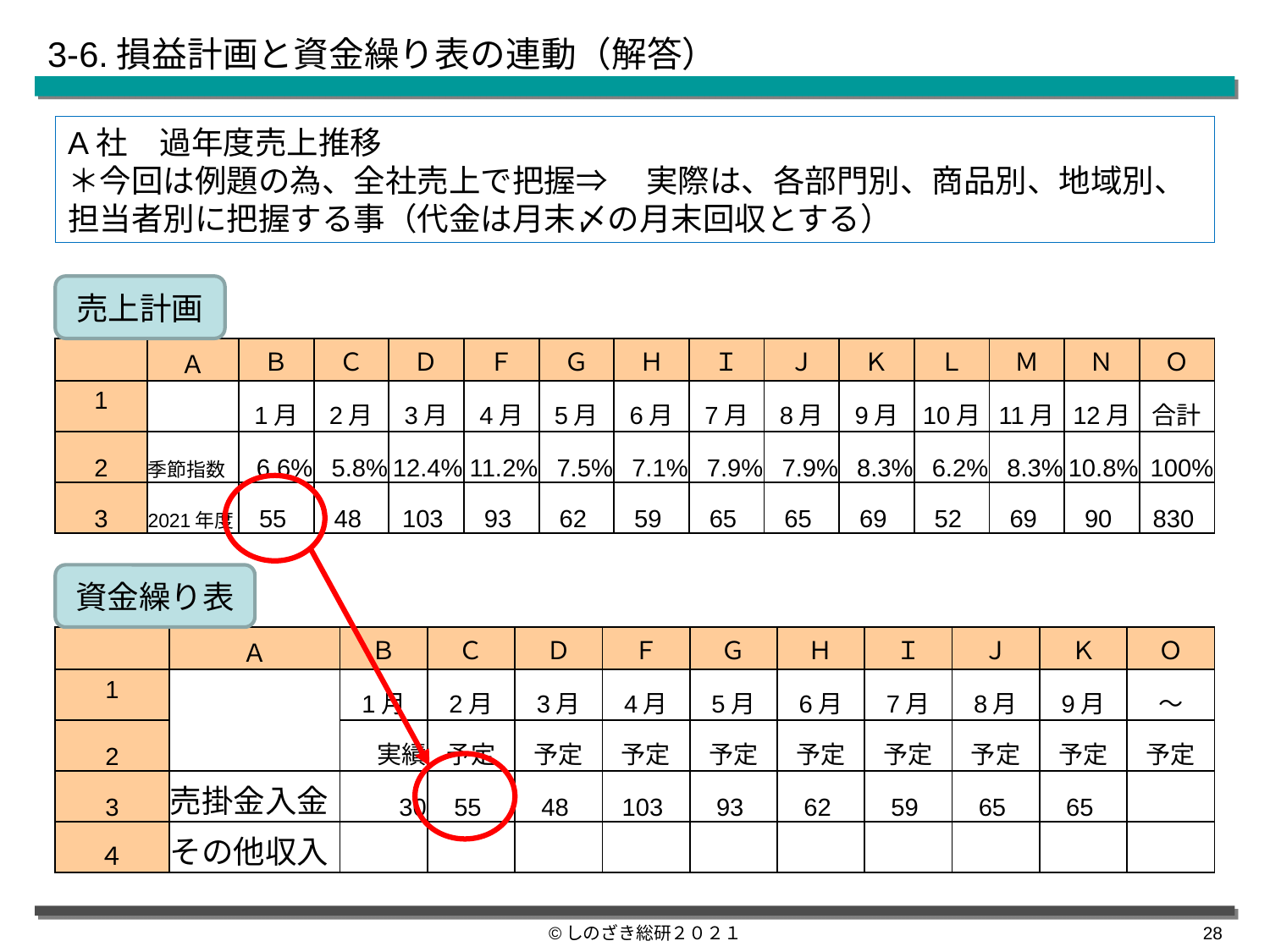

3-6.損益計画と資金繰り表の連動（解答）
A社　過年度売上推移
＊今回は例題の為、全社売上で把握⇒　 実際は、各部門別、商品別、地域別、担当者別に把握する事（代金は月末〆の月末回収とする）
売上計画
|  | Ａ | Ｂ | Ｃ | Ｄ | Ｆ | Ｇ | Ｈ | Ｉ | Ｊ | Ｋ | Ｌ | Ｍ | Ｎ | Ｏ |
| --- | --- | --- | --- | --- | --- | --- | --- | --- | --- | --- | --- | --- | --- | --- |
| 1 |  | 1月 | 2月 | 3月 | 4月 | 5月 | 6月 | 7月 | 8月 | 9月 | 10月 | 11月 | 12月 | 合計 |
| 2 | 季節指数 | 6.6% | 5.8% | 12.4% | 11.2% | 7.5% | 7.1% | 7.9% | 7.9% | 8.3% | 6.2% | 8.3% | 10.8% | 100% |
| 3 | 2021年度 | 55 | 48 | 103 | 93 | 62 | 59 | 65 | 65 | 69 | 52 | 69 | 90 | 830 |

資金繰り表
|  | Ａ | Ｂ | Ｃ | Ｄ | Ｆ | Ｇ | Ｈ | Ｉ | Ｊ | Ｋ | Ｏ |
| --- | --- | --- | --- | --- | --- | --- | --- | --- | --- | --- | --- |
| 1 |  | 1月 | 2月 | 3月 | 4月 | 5月 | 6月 | 7月 | 8月 | 9月 | ～ |
| 2 |  | 実績 | 予定 | 予定 | 予定 | 予定 | 予定 | 予定 | 予定 | 予定 | 予定 |
| 3 | 売掛金入金 | 30 | 55 | 48 | 103 | 93 | 62 | 59 | 65 | 65 |  |
| ４ | その他収入 |  |  |  |  |  |  |  |  |  |  |

©しのざき総研２０２１
28